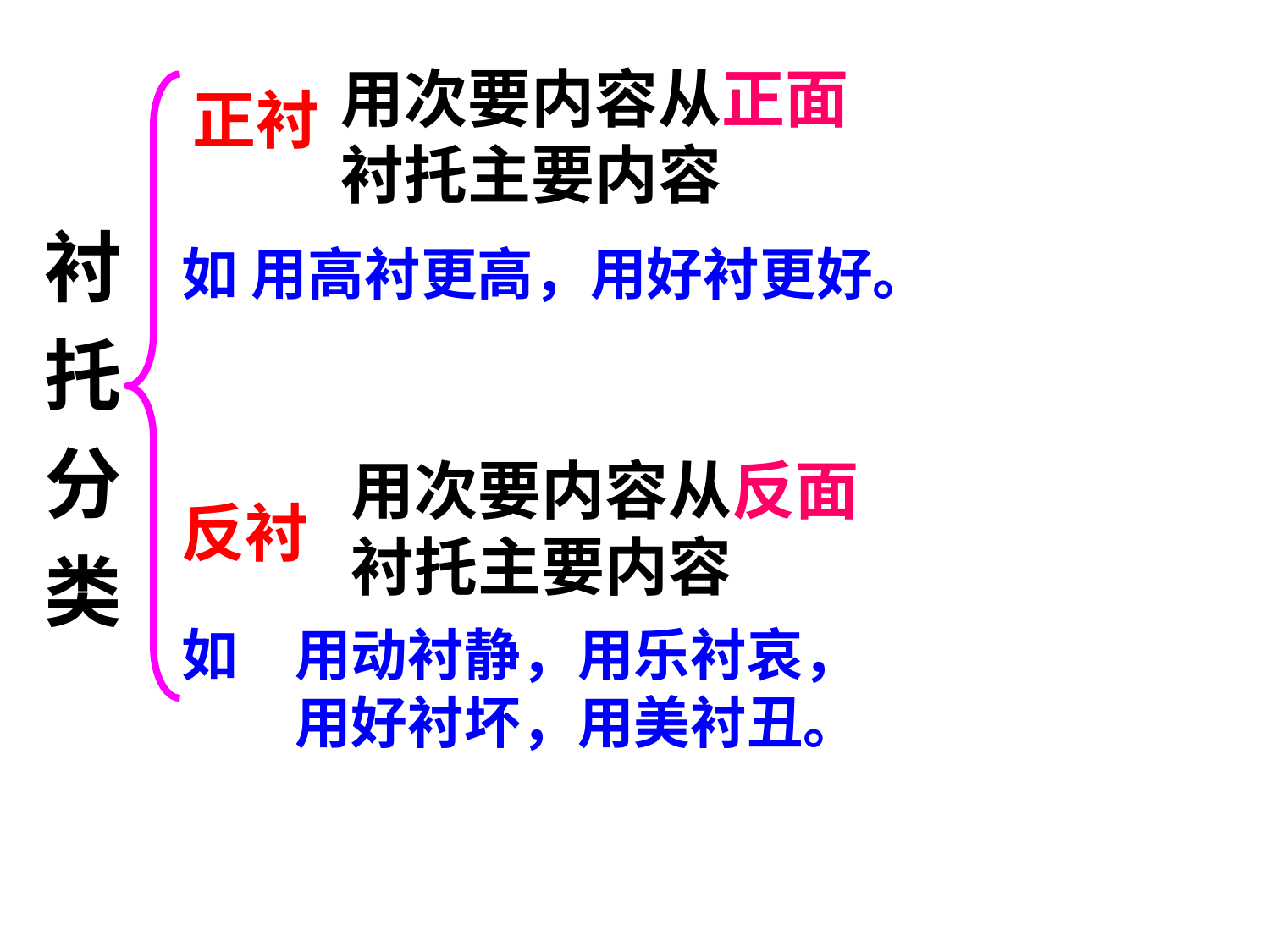

用次要内容从正面衬托主要内容

正衬
衬
托
分
类
如 用高衬更高，用好衬更好。
用次要内容从反面衬托主要内容
反衬
如　用动衬静，用乐衬哀，
　　用好衬坏，用美衬丑。